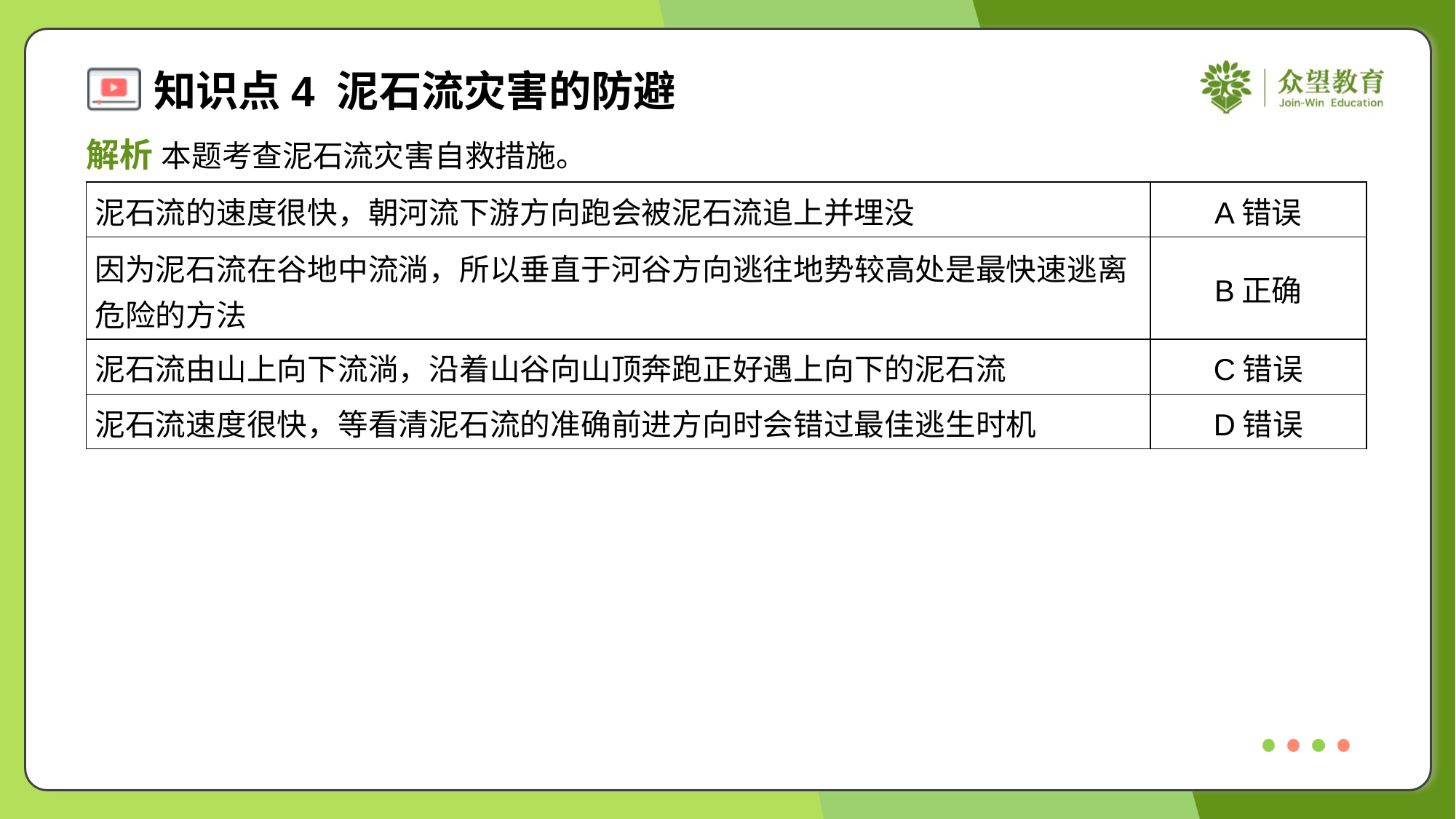

解析 本题考查泥石流灾害自救措施。
| 泥石流的速度很快，朝河流下游方向跑会被泥石流追上并埋没 | A错误 |
| --- | --- |
| 因为泥石流在谷地中流淌，所以垂直于河谷方向逃往地势较高处是最快速逃离 危险的方法 | B正确 |
| 泥石流由山上向下流淌，沿着山谷向山顶奔跑正好遇上向下的泥石流 | C错误 |
| 泥石流速度很快，等看清泥石流的准确前进方向时会错过最佳逃生时机 | D错误 |